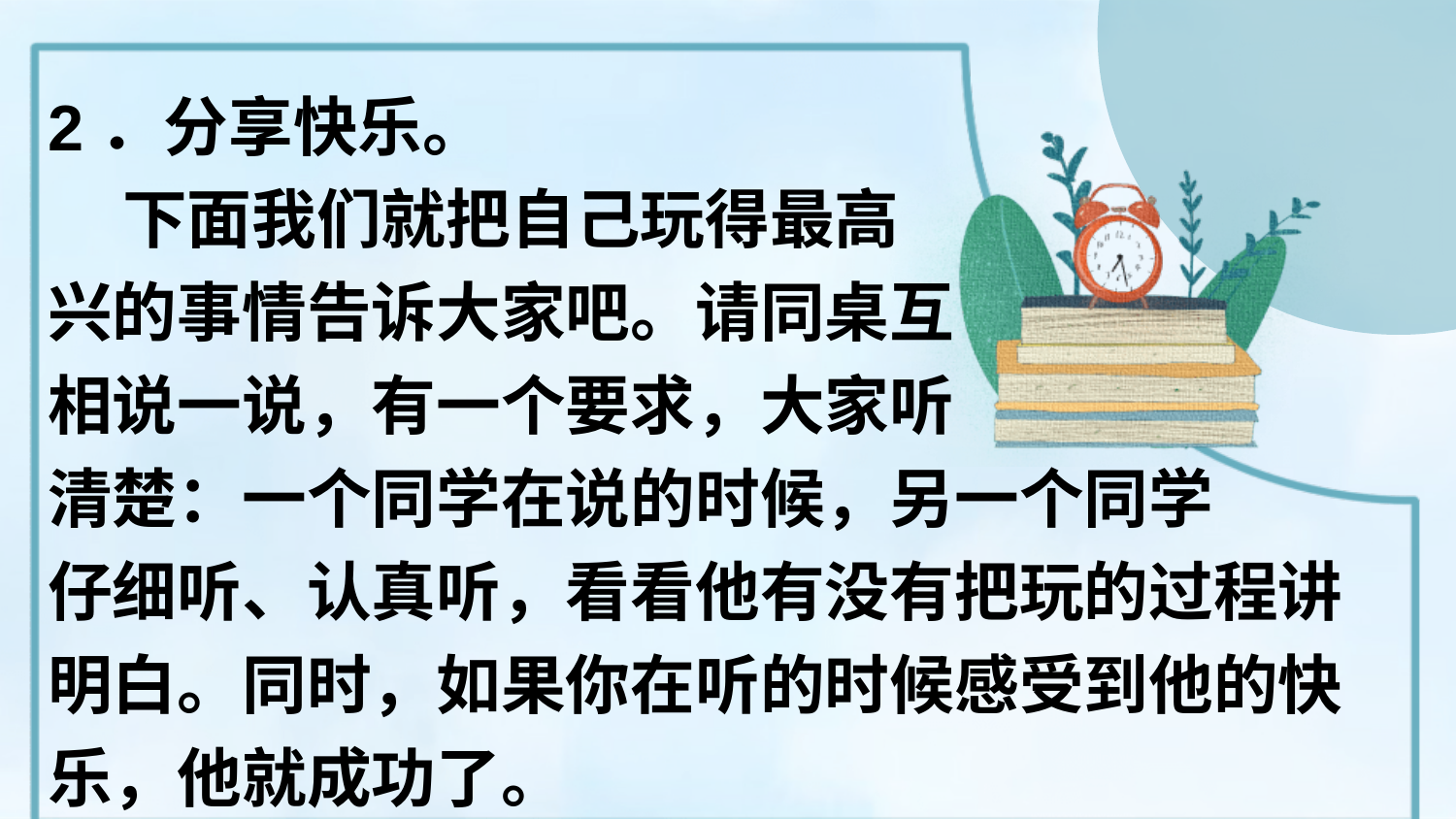

2．分享快乐。
    下面我们就把自己玩得最高
兴的事情告诉大家吧。请同桌互
相说一说，有一个要求，大家听
清楚：一个同学在说的时候，另一个同学
仔细听、认真听，看看他有没有把玩的过程讲明白。同时，如果你在听的时候感受到他的快乐，他就成功了。